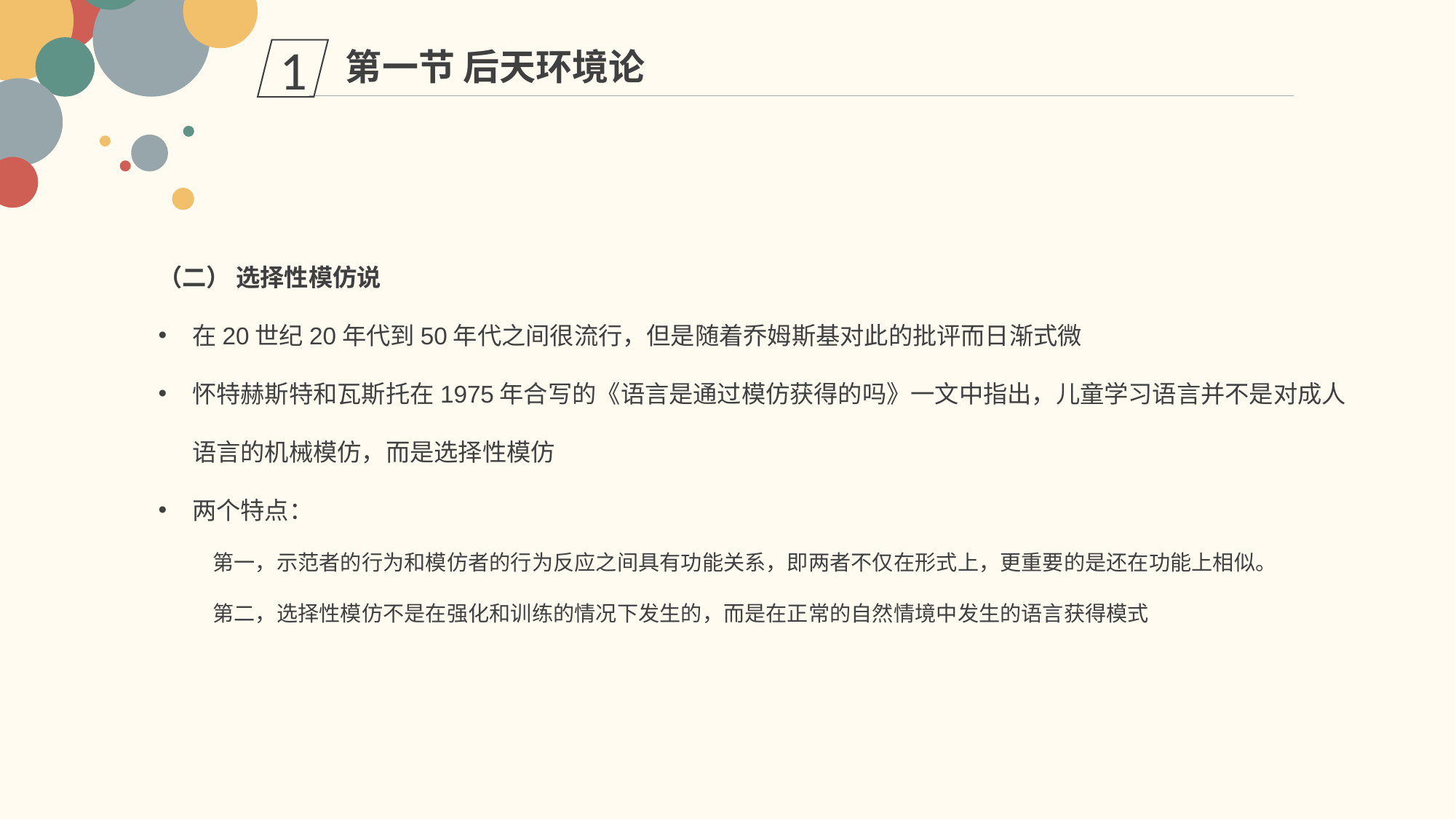

第一节 后天环境论
1
（二） 选择性模仿说
在20世纪20年代到50年代之间很流行，但是随着乔姆斯基对此的批评而日渐式微
怀特赫斯特和瓦斯托在1975年合写的《语言是通过模仿获得的吗》一文中指出，儿童学习语言并不是对成人语言的机械模仿，而是选择性模仿
两个特点：
第一，示范者的行为和模仿者的行为反应之间具有功能关系，即两者不仅在形式上，更重要的是还在功能上相似。
第二，选择性模仿不是在强化和训练的情况下发生的，而是在正常的自然情境中发生的语言获得模式